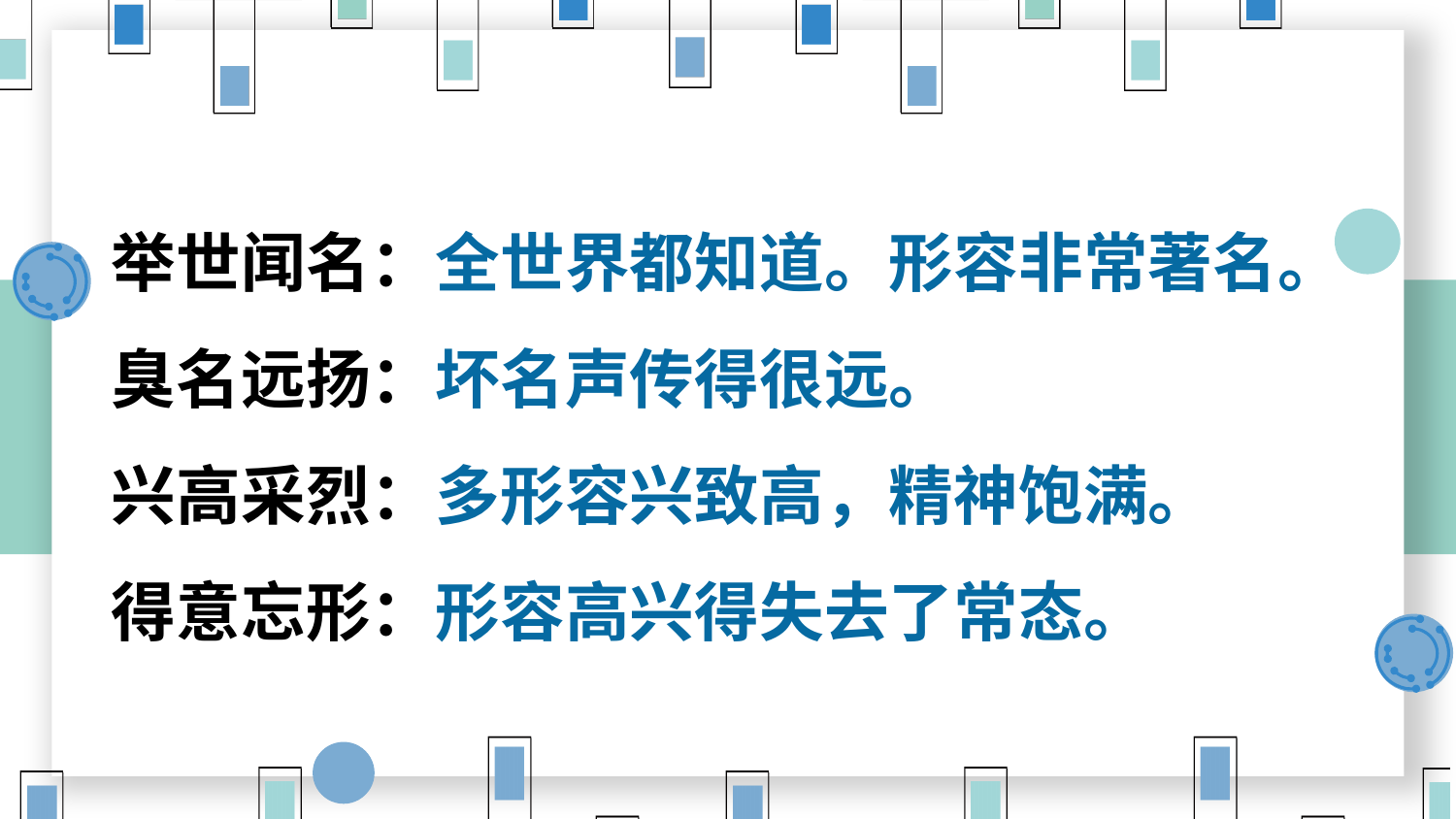

举世闻名：全世界都知道。形容非常著名。
臭名远扬：坏名声传得很远。
兴高采烈：多形容兴致高，精神饱满。
得意忘形：形容高兴得失去了常态。